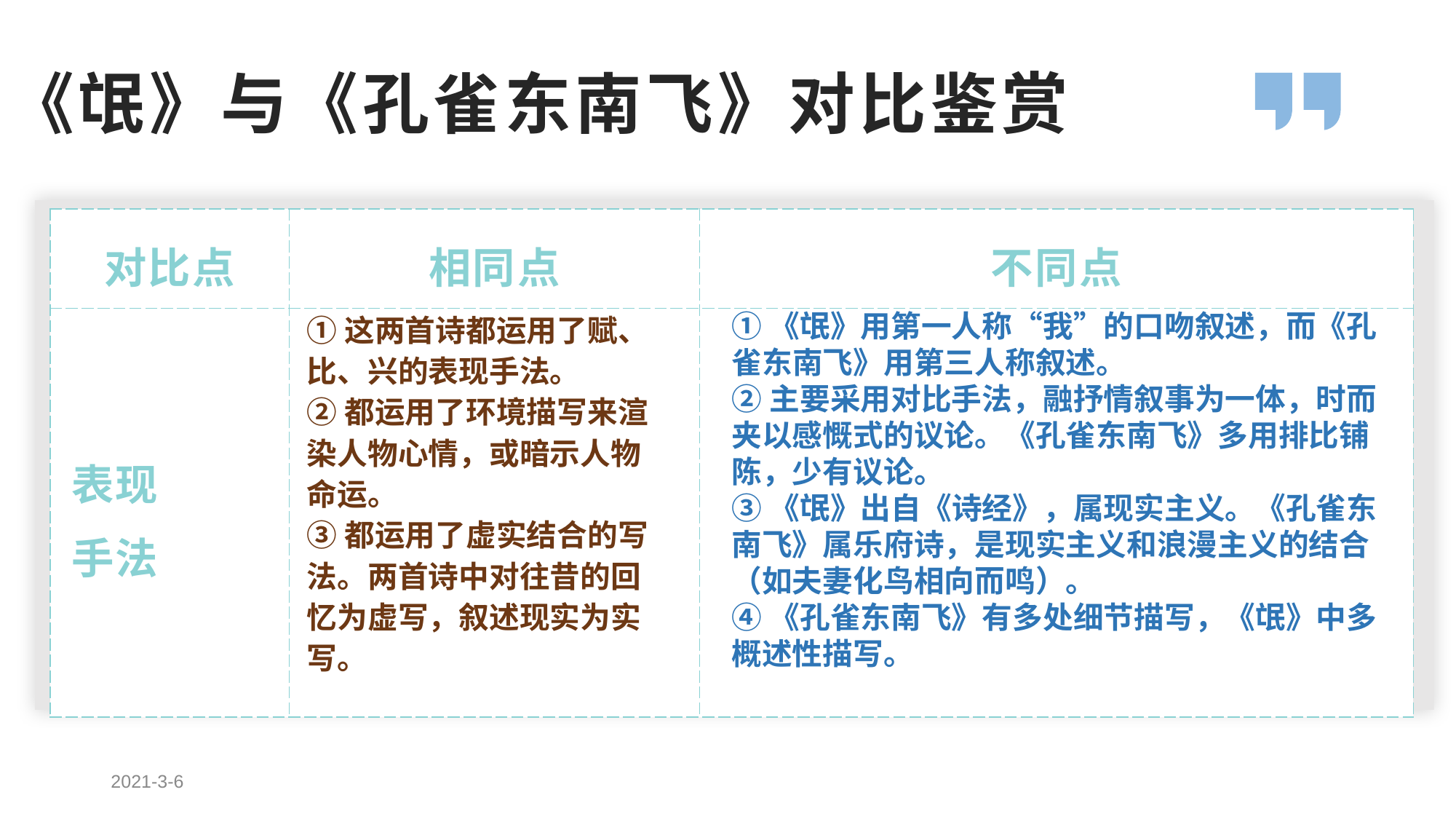

《氓》与《孔雀东南飞》对比鉴赏

| 对比点 | 相同点 | 不同点 |
| --- | --- | --- |
| 表现 手法 |  |  |
①这两首诗都运用了赋、比、兴的表现手法。
②都运用了环境描写来渲染人物心情，或暗示人物命运。
③都运用了虚实结合的写法。两首诗中对往昔的回忆为虚写，叙述现实为实写。
①《氓》用第一人称“我”的口吻叙述，而《孔雀东南飞》用第三人称叙述。
②主要采用对比手法，融抒情叙事为一体，时而夹以感慨式的议论。《孔雀东南飞》多用排比铺陈，少有议论。
③《氓》出自《诗经》，属现实主义。《孔雀东南飞》属乐府诗，是现实主义和浪漫主义的结合（如夫妻化鸟相向而鸣）。
④《孔雀东南飞》有多处细节描写，《氓》中多概述性描写。
2021-3-6